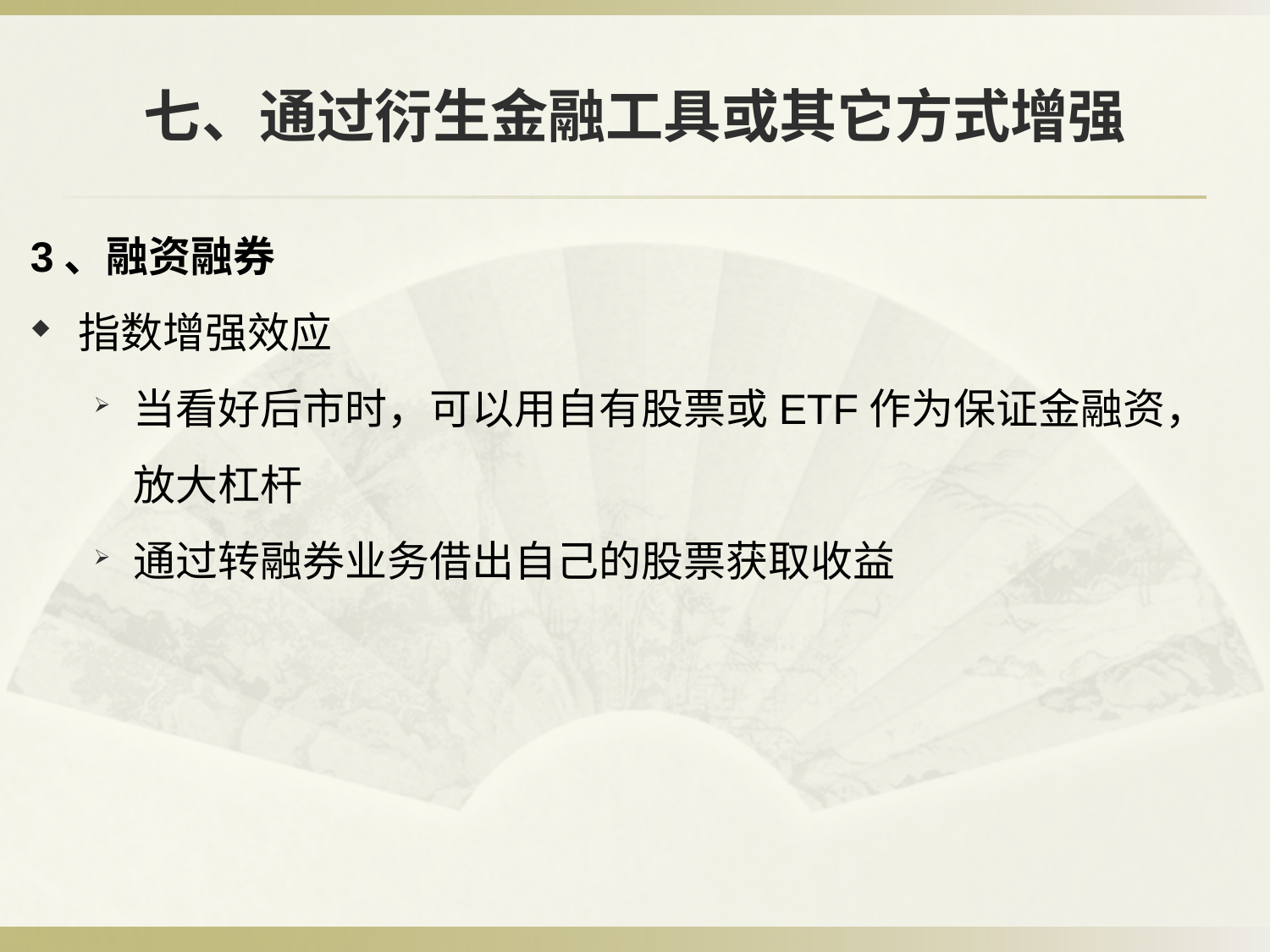

# 七、通过衍生金融工具或其它方式增强
3、融资融券
指数增强效应
当看好后市时，可以用自有股票或ETF作为保证金融资，放大杠杆
通过转融券业务借出自己的股票获取收益